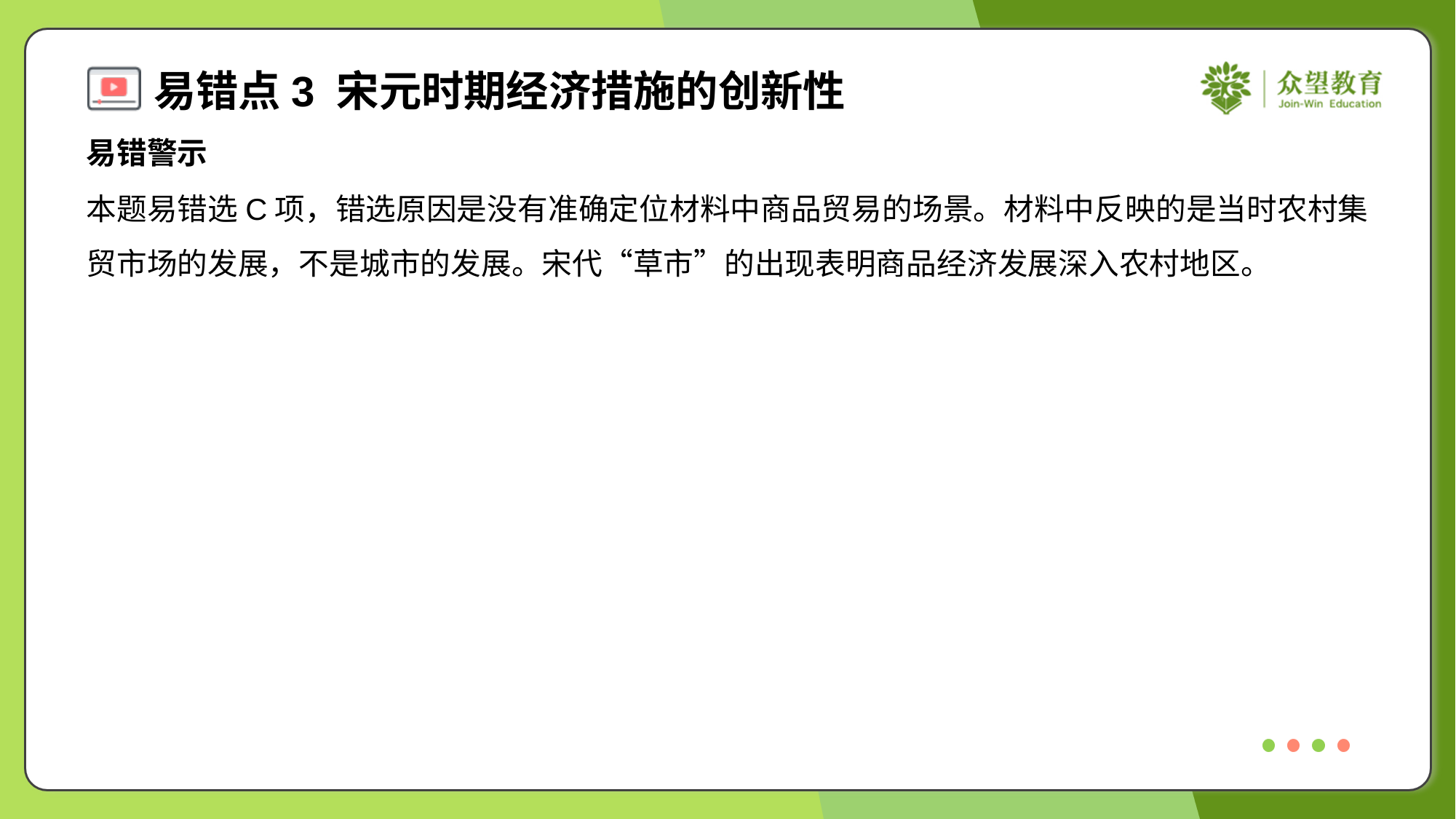

易错警示
本题易错选C项，错选原因是没有准确定位材料中商品贸易的场景。材料中反映的是当时农村集
贸市场的发展，不是城市的发展。宋代“草市”的出现表明商品经济发展深入农村地区。